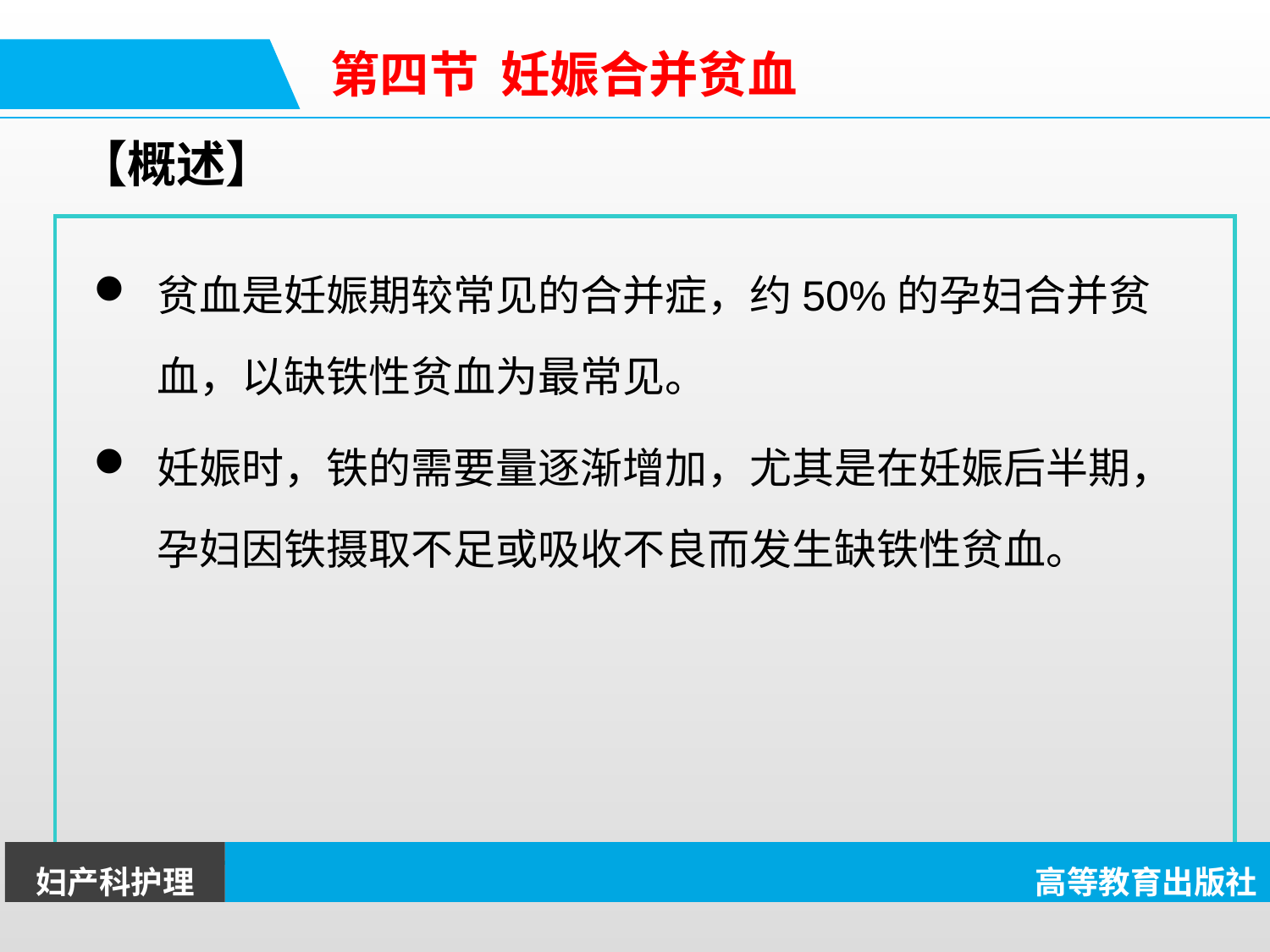

第四节  妊娠合并贫血

【概述】

贫血是妊娠期较常见的合并症，约50%的孕妇合并贫血，以缺铁性贫血为最常见。
妊娠时，铁的需要量逐渐增加，尤其是在妊娠后半期，孕妇因铁摄取不足或吸收不良而发生缺铁性贫血。
妇产科护理
高等教育出版社